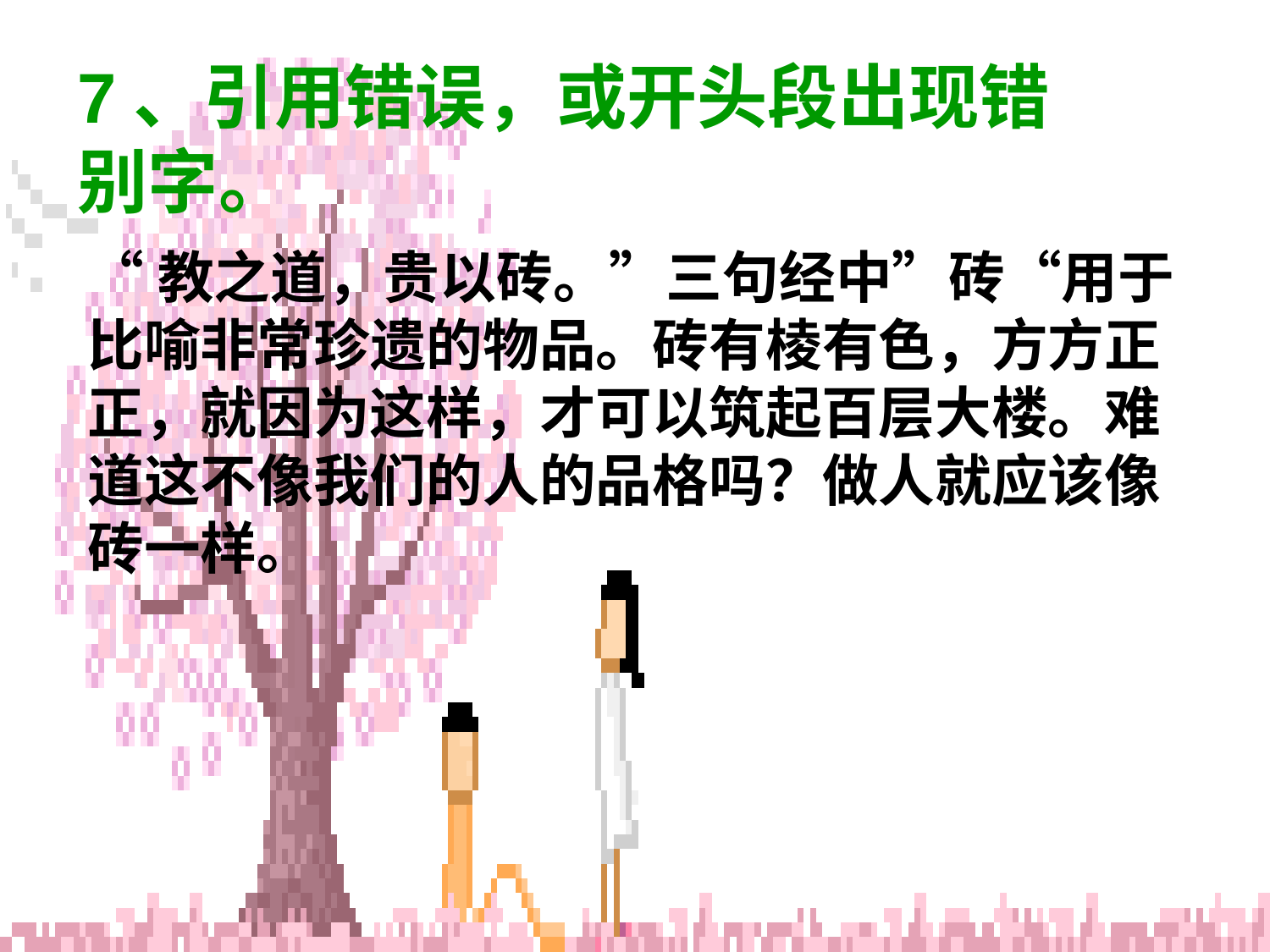

7、引用错误，或开头段出现错别字。
“教之道，贵以砖。”三句经中”砖“用于比喻非常珍遗的物品。砖有棱有色，方方正正，就因为这样，才可以筑起百层大楼。难道这不像我们的人的品格吗？做人就应该像砖一样。